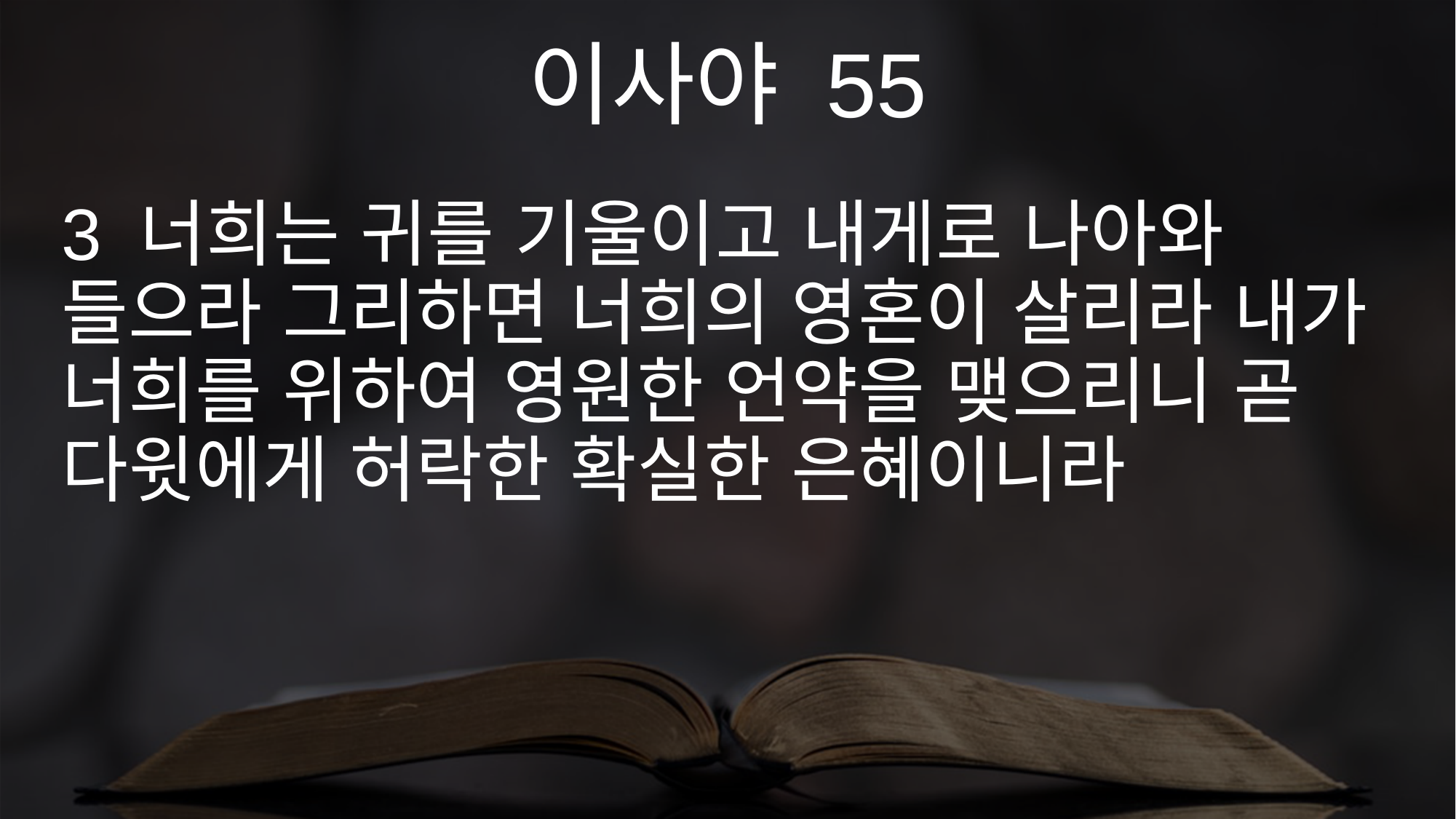

이사야 55
3 너희는 귀를 기울이고 내게로 나아와 들으라 그리하면 너희의 영혼이 살리라 내가 너희를 위하여 영원한 언약을 맺으리니 곧 다윗에게 허락한 확실한 은혜이니라